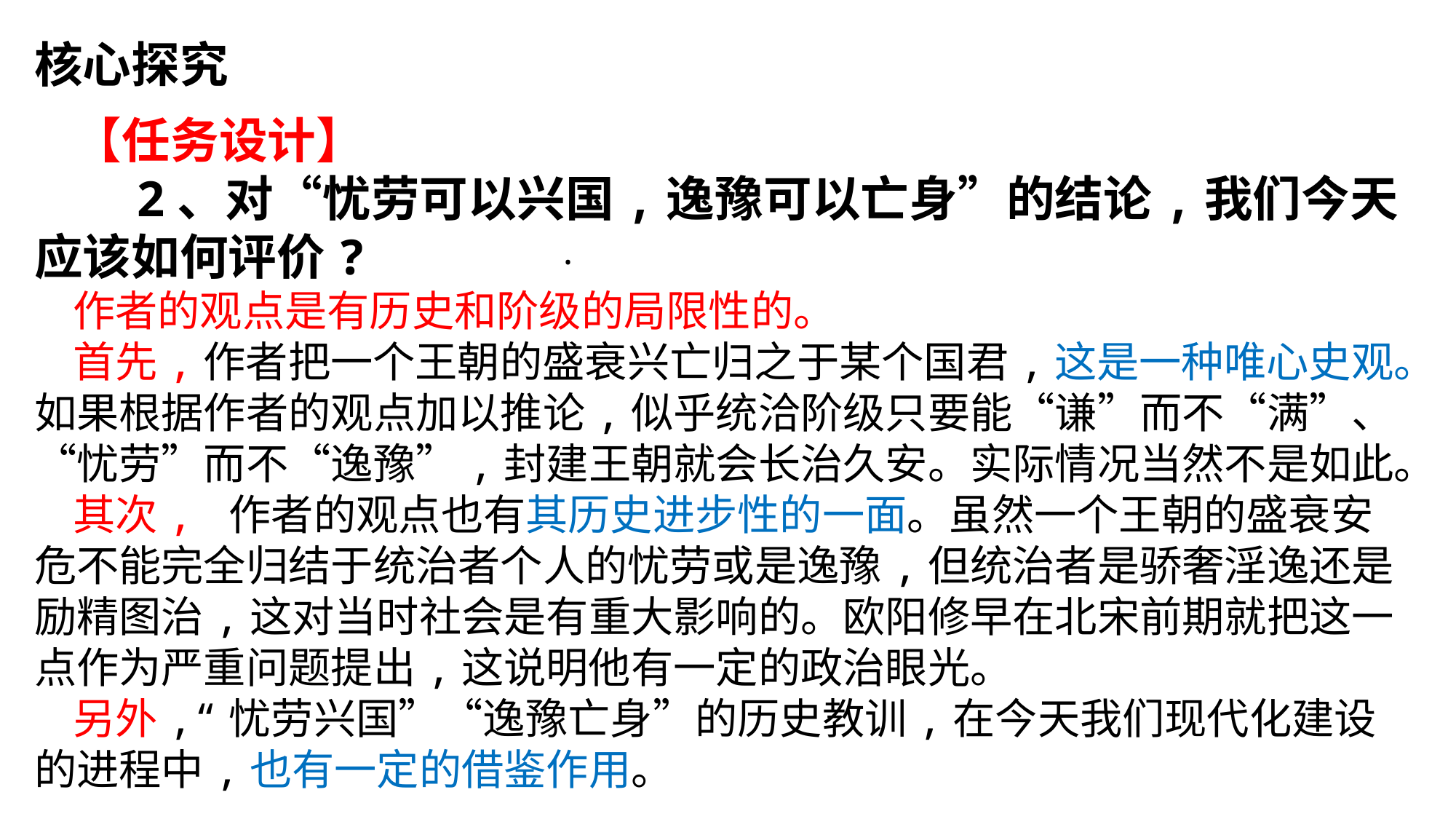

核心探究
   【任务设计】
    2、对“忧劳可以兴国,逸豫可以亡身”的结论,我们今天应该如何评价?
   作者的观点是有历史和阶级的局限性的。
   首先,作者把一个王朝的盛衰兴亡归之于某个国君,这是一种唯心史观。如果根据作者的观点加以推论,似乎统洽阶级只要能“谦”而不“满”、“忧劳”而不“逸豫”,封建王朝就会长治久安。实际情况当然不是如此。
   其次, 作者的观点也有其历史进步性的一面。虽然一个王朝的盛衰安危不能完全归结于统治者个人的忧劳或是逸豫,但统治者是骄奢淫逸还是励精图治,这对当时社会是有重大影响的。欧阳修早在北宋前期就把这一点作为严重问题提出,这说明他有一定的政治眼光。
   另外,“忧劳兴国”“逸豫亡身”的历史教训,在今天我们现代化建设的进程中,也有一定的借鉴作用。

.